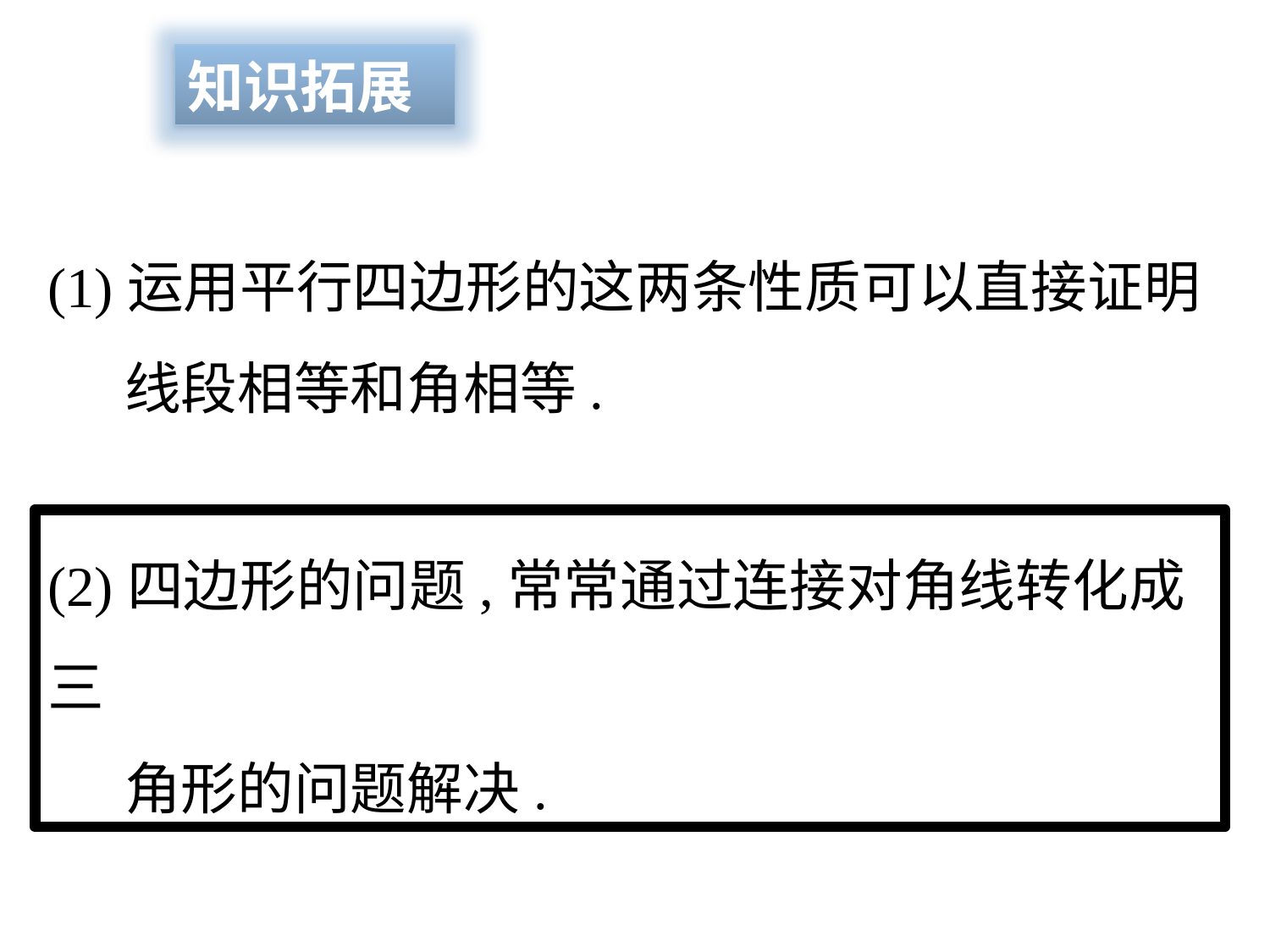

知识拓展
(1)运用平行四边形的这两条性质可以直接证明
     线段相等和角相等.
(2)四边形的问题,常常通过连接对角线转化成三
     角形的问题解决.